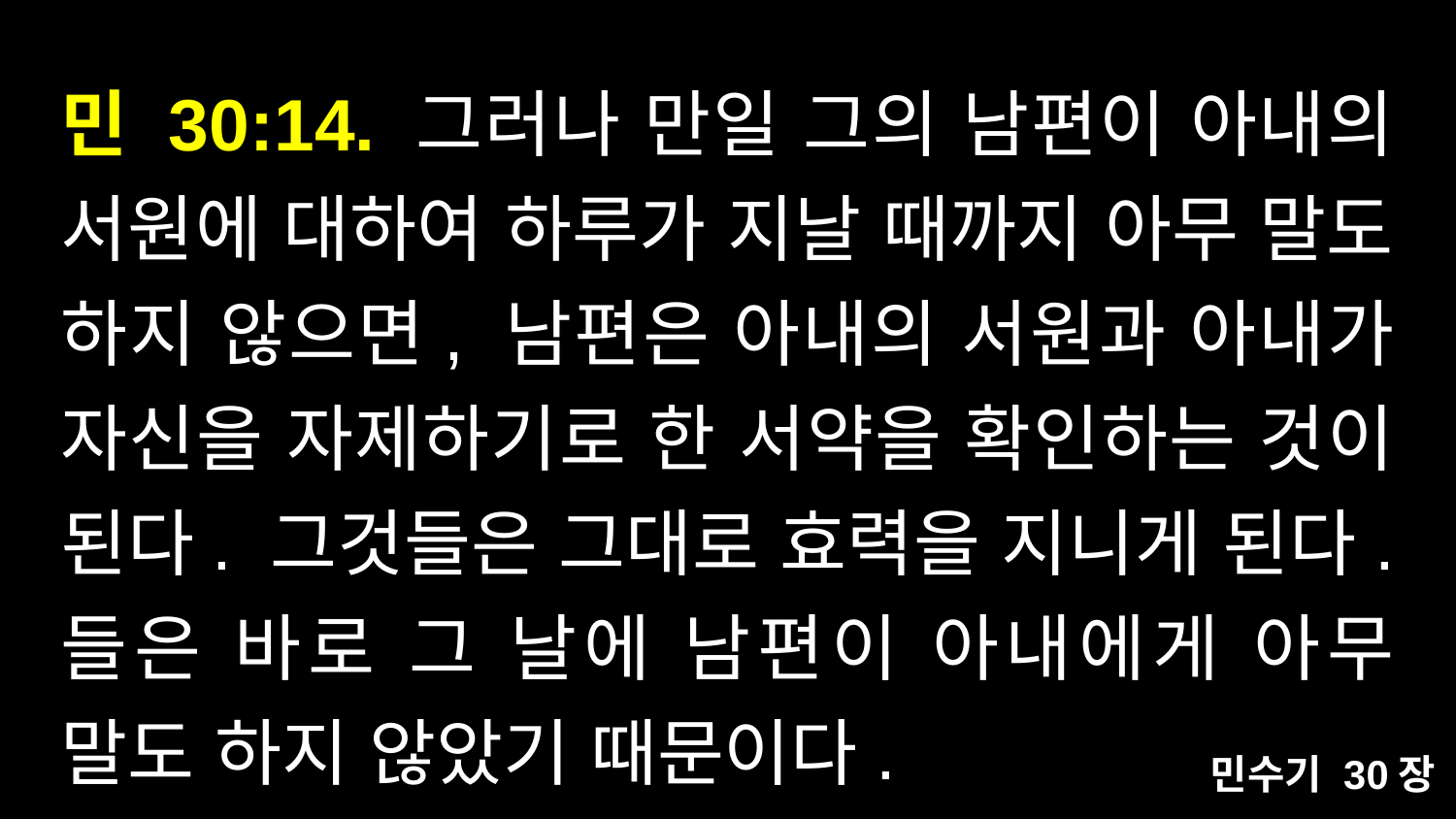

# 민 30:14. 그러나 만일 그의 남편이 아내의 서원에 대하여 하루가 지날 때까지 아무 말도 하지 않으면, 남편은 아내의 서원과 아내가 자신을 자제하기로 한 서약을 확인하는 것이 된다. 그것들은 그대로 효력을 지니게 된다. 들은 바로 그 날에 남편이 아내에게 아무 말도 하지 않았기 때문이다.
민수기 30장